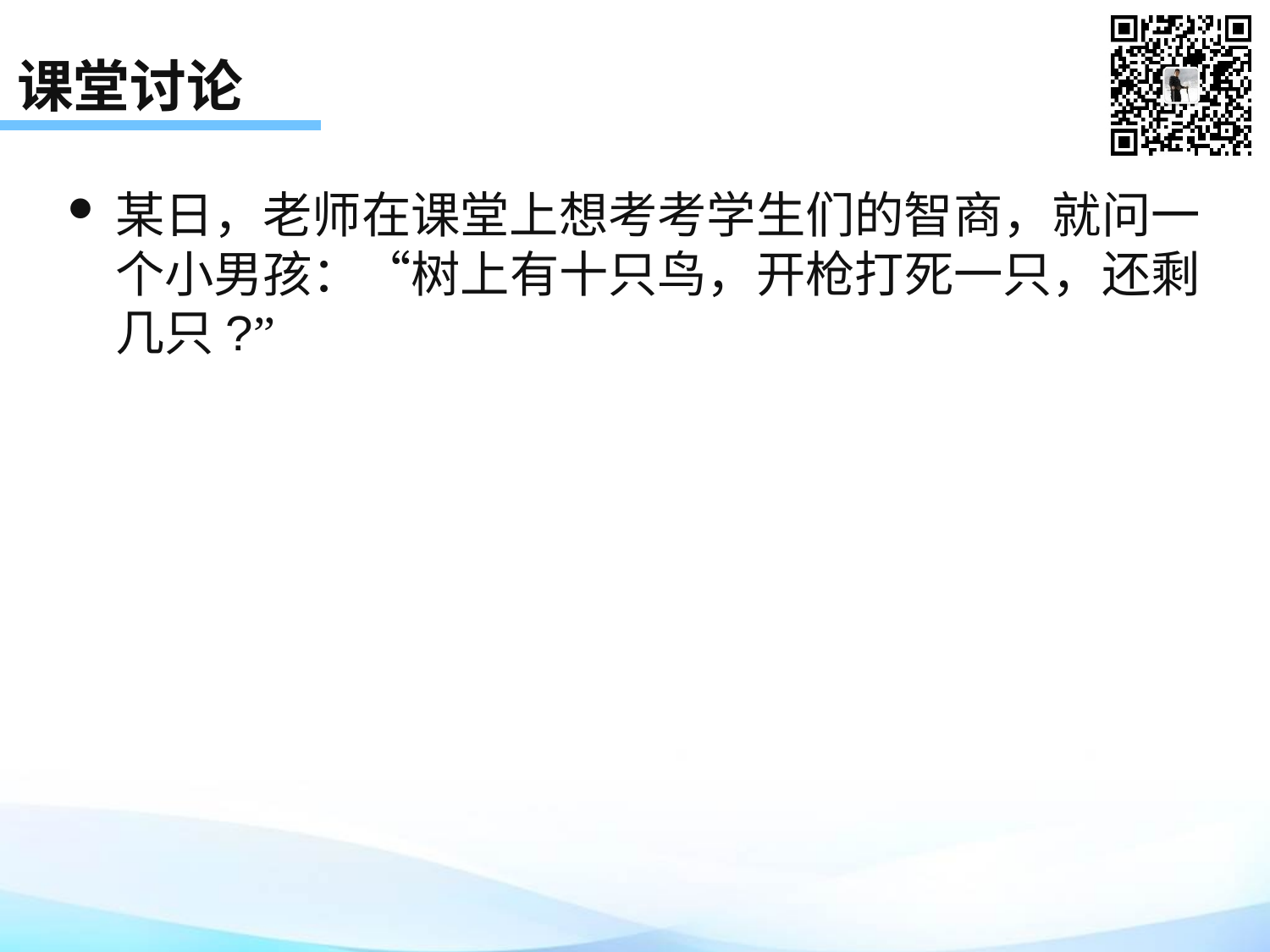

# 课堂讨论
某日，老师在课堂上想考考学生们的智商，就问一个小男孩：“树上有十只鸟，开枪打死一只，还剩几只?”